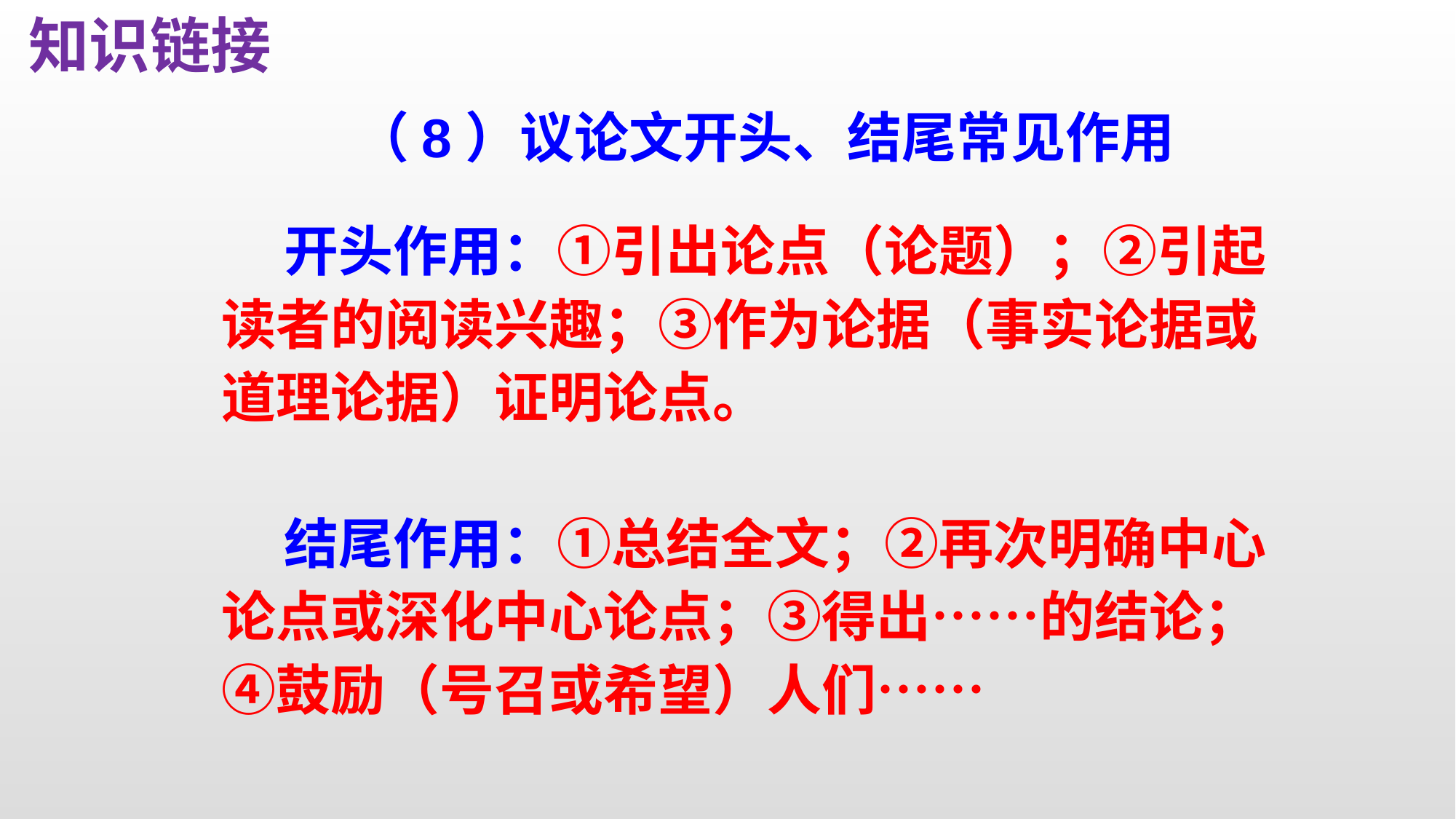

知识链接
（8）议论文开头、结尾常见作用
    开头作用：①引出论点（论题）；②引起读者的阅读兴趣；③作为论据（事实论据或道理论据）证明论点。

    结尾作用：①总结全文；②再次明确中心论点或深化中心论点；③得出……的结论；④鼓励（号召或希望）人们……